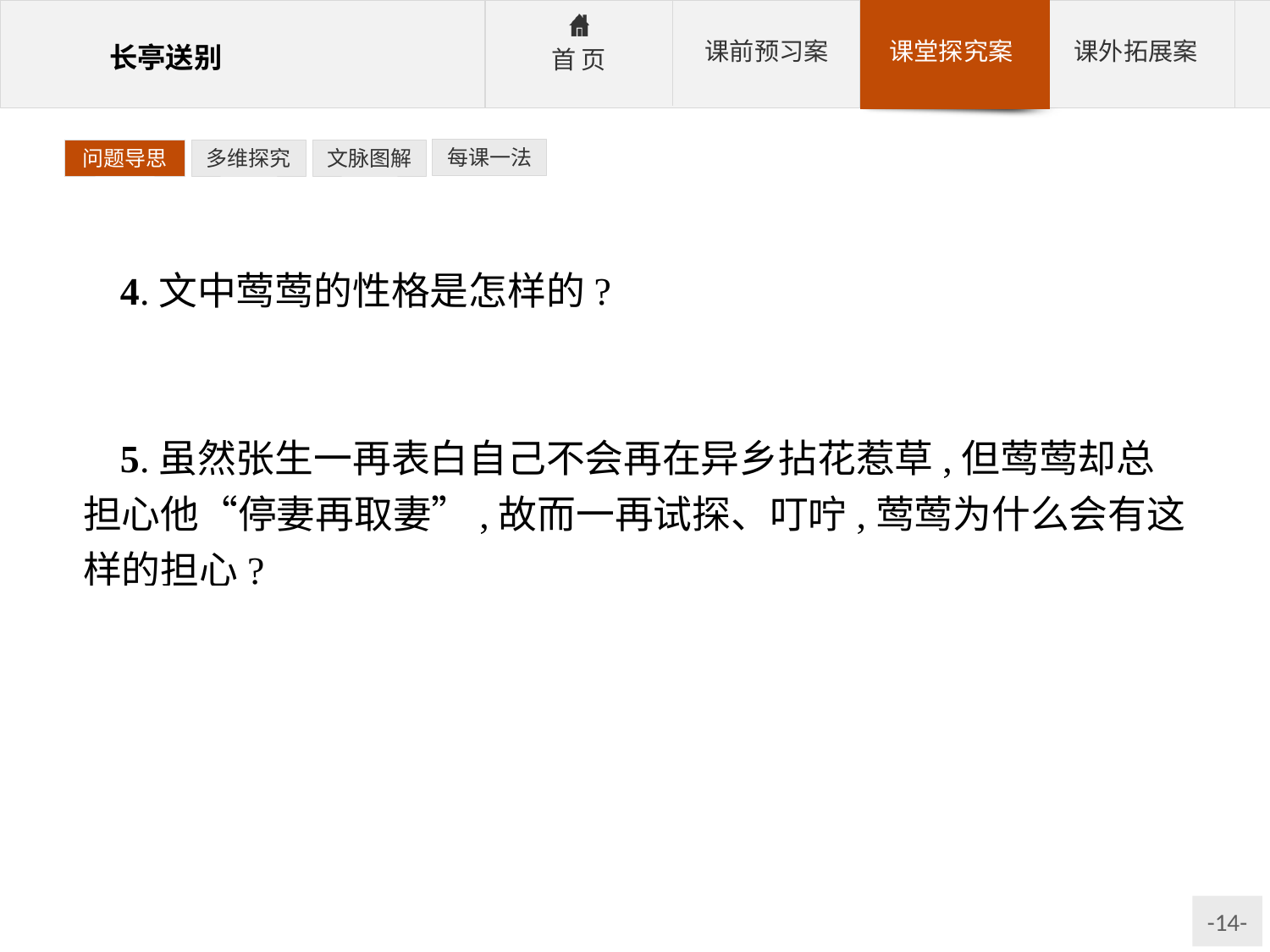

每课一法
问题导思
多维探究
文脉图解
4.文中莺莺的性格是怎样的?
参考答案:性格叛逆,执著爱情。重情轻利,态度鲜明。离愁幽深,顾虑重重。态度刚直,言辞急切。
5.虽然张生一再表白自己不会再在异乡拈花惹草,但莺莺却总担心他“停妻再取妻”,故而一再试探、叮咛,莺莺为什么会有这样的担心?
参考答案:封建时代,妇女地位低下,文人情薄,始乱终弃。莺莺的离愁别恨,固然反映她对爱情的执著,同时也是她对不能掌握自身命运的悲哀和抗争,而不只是单纯的儿女情长。